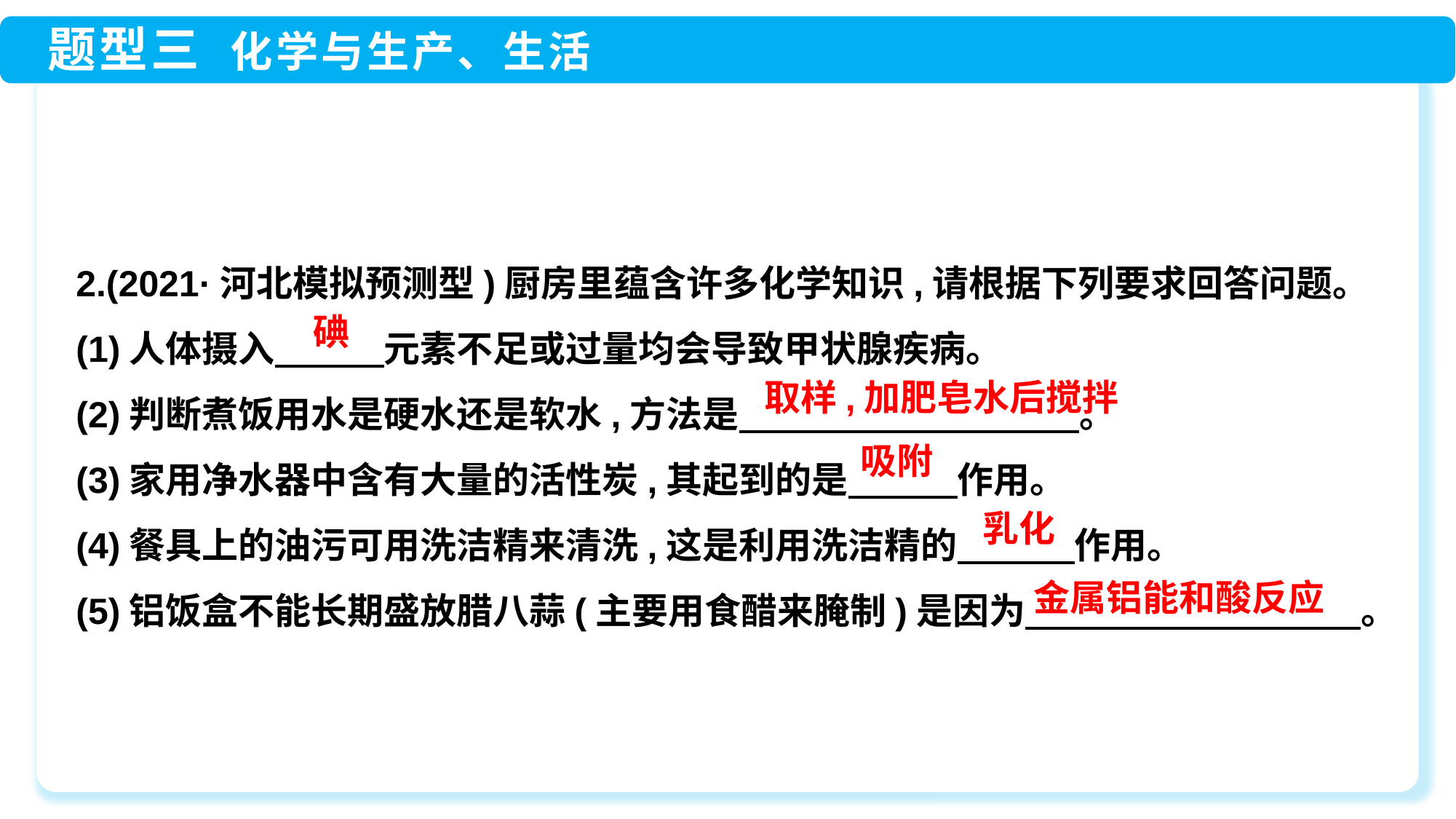

2.(2021·河北模拟预测型)厨房里蕴含许多化学知识,请根据下列要求回答问题。
(1)人体摄入　　　元素不足或过量均会导致甲状腺疾病。
(2)判断煮饭用水是硬水还是软水,方法是　　　　      　　　　。
(3)家用净水器中含有大量的活性炭,其起到的是　　　作用。
(4)餐具上的油污可用洗洁精来清洗,这是利用洗洁精的　　　 作用。
(5)铝饭盒不能长期盛放腊八蒜(主要用食醋来腌制)是因为　　　　　　　　　 。
碘
取样,加肥皂水后搅拌
吸附
乳化
金属铝能和酸反应